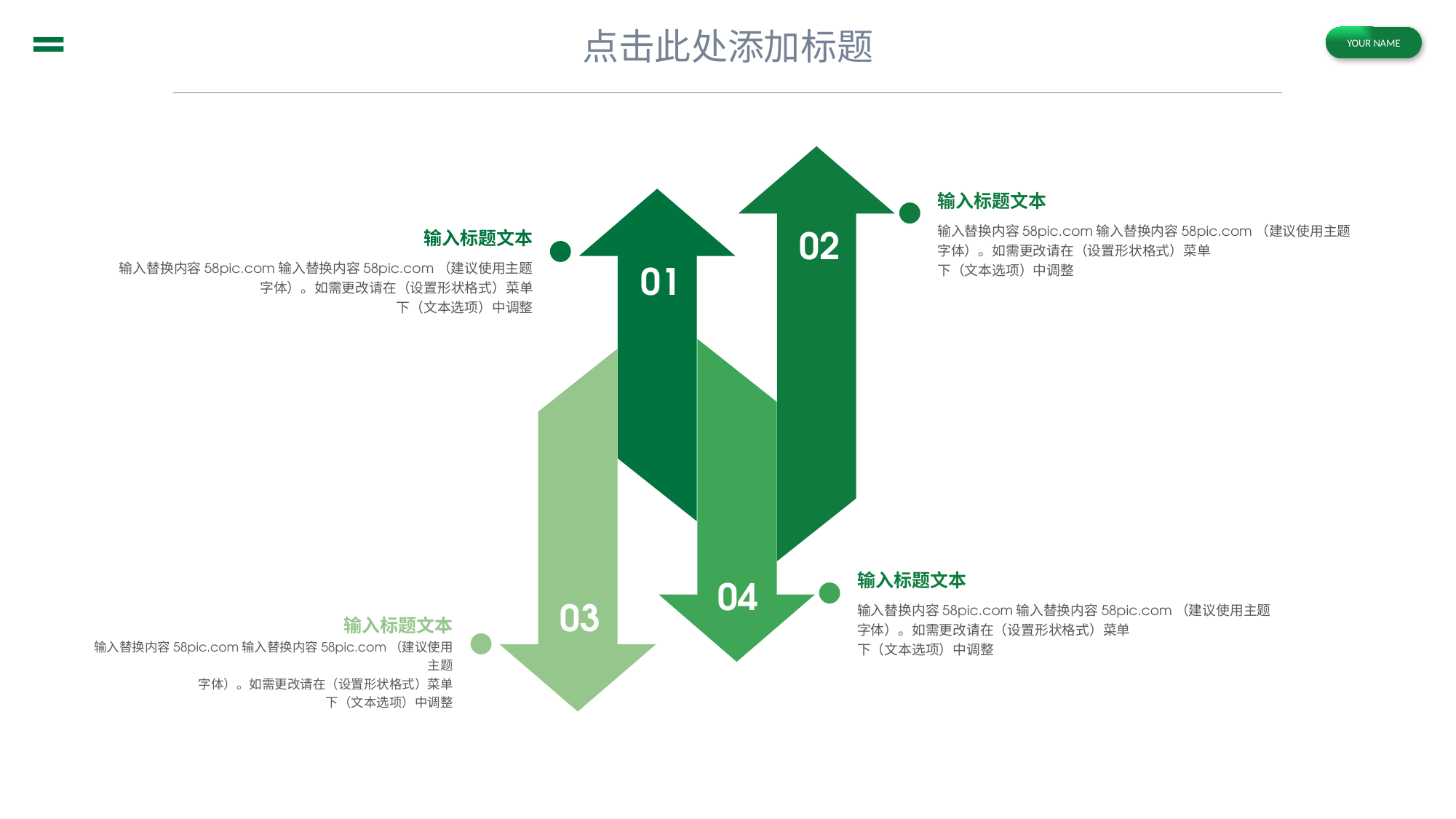

02

01

04

03

输入标题文本
输入替换内容58pic.com输入替换内容58pic.com（建议使用主题
字体）。如需更改请在（设置形状格式）菜单
下（文本选项）中调整
输入标题文本
输入替换内容58pic.com输入替换内容58pic.com（建议使用主题
字体）。如需更改请在（设置形状格式）菜单
下（文本选项）中调整
输入标题文本
输入替换内容58pic.com输入替换内容58pic.com（建议使用主题
字体）。如需更改请在（设置形状格式）菜单
下（文本选项）中调整
输入标题文本
输入替换内容58pic.com输入替换内容58pic.com（建议使用主题
字体）。如需更改请在（设置形状格式）菜单
下（文本选项）中调整